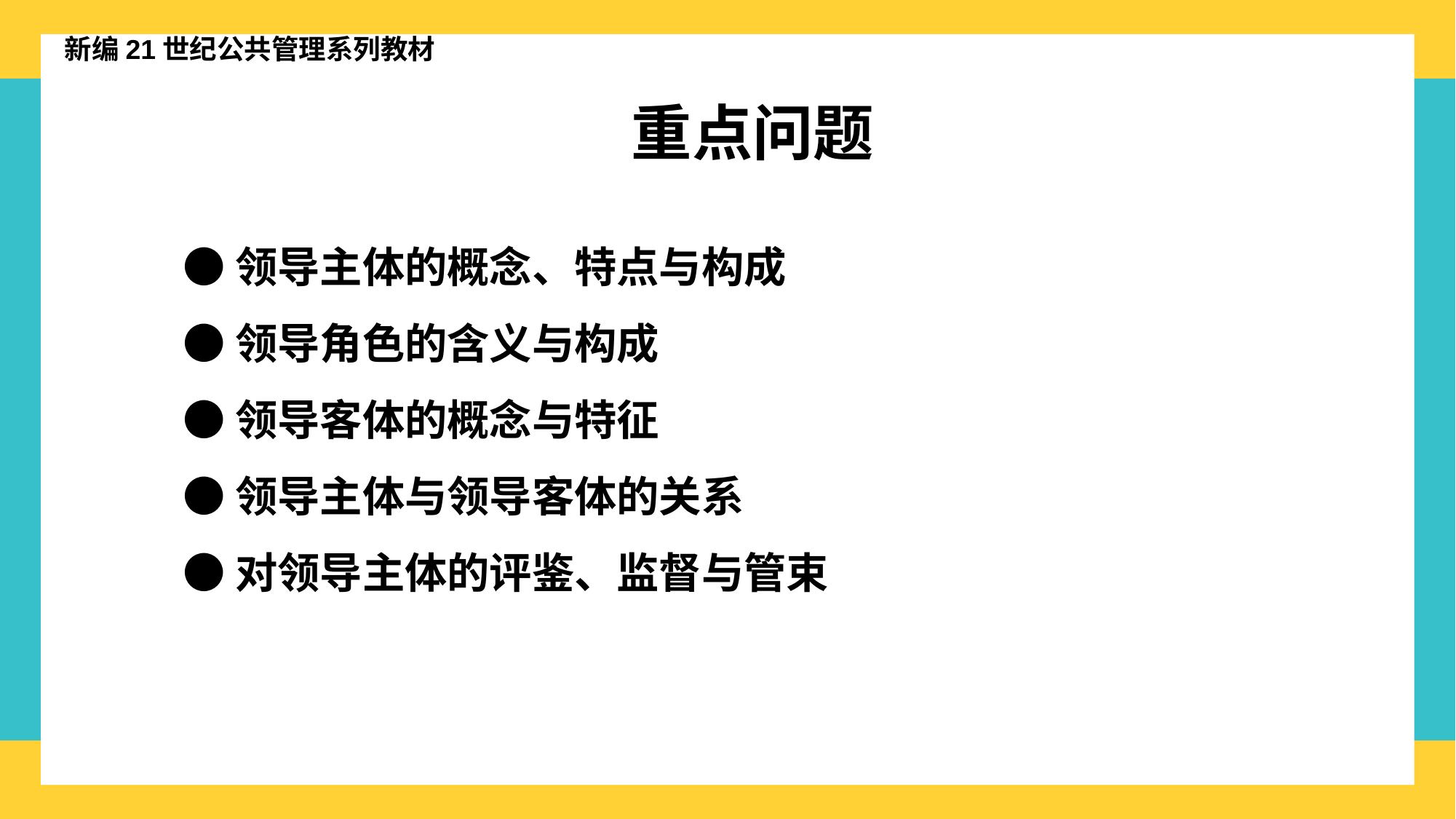

新编21世纪公共管理系列教材
重点问题
●领导主体的概念、特点与构成
●领导角色的含义与构成
●领导客体的概念与特征
●领导主体与领导客体的关系
●对领导主体的评鉴、监督与管束